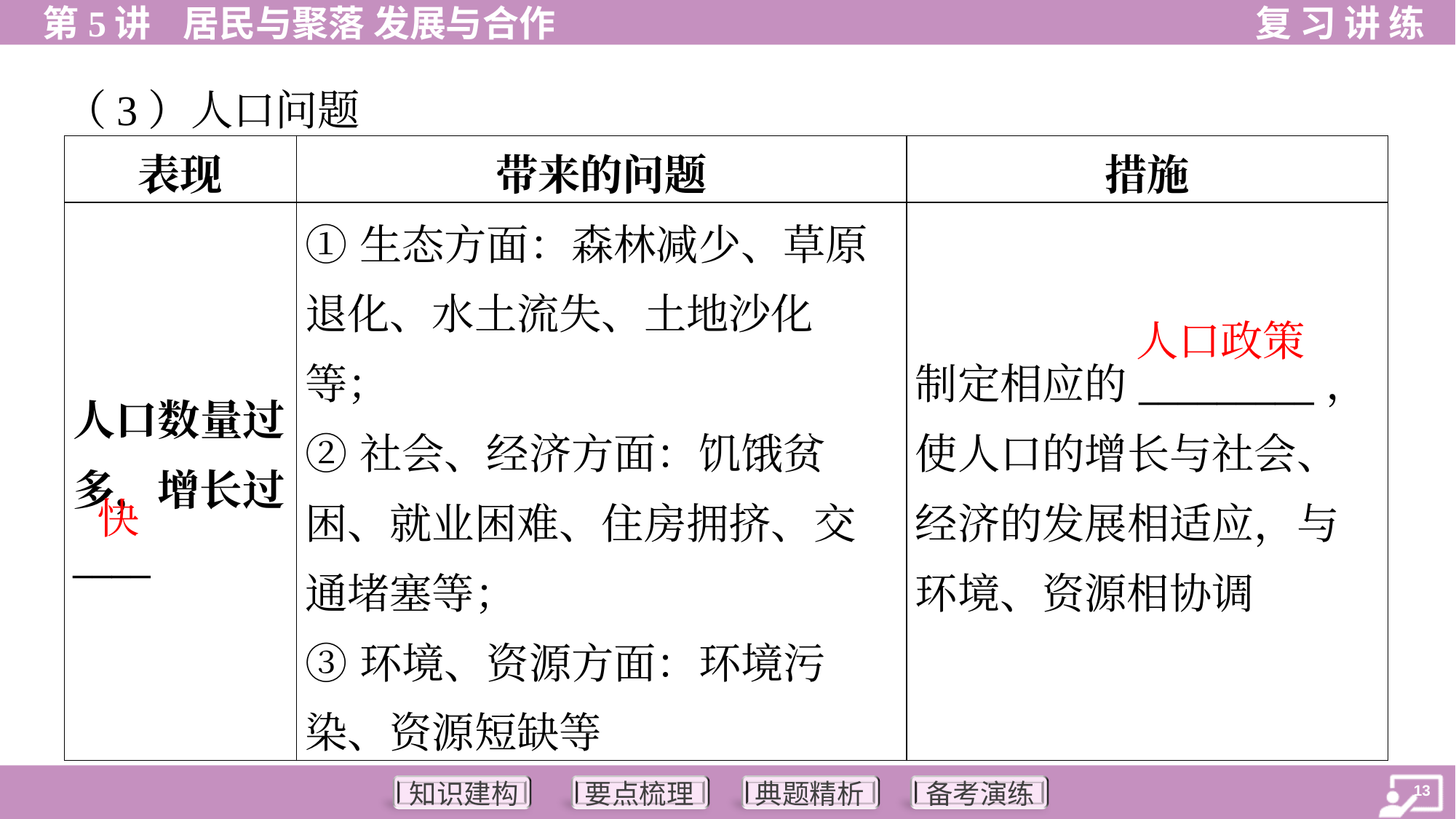

（3）人口问题
| 表现 | 带来的问题 | 措施 |
| --- | --- | --- |
| 人口数量过 多，增长过 \_\_\_\_ | ①生态方面：森林减少、草原退化、水土流失、土地沙化等； ②社会、经济方面：饥饿贫困、就业困难、住房拥挤、交通堵塞等； ③环境、资源方面：环境污染、资源短缺等 | 制定相应的\_\_\_\_\_\_\_\_\_， 使人口的增长与社会、经济的发展相适应，与环境、资源相协调 |
人口政策
快